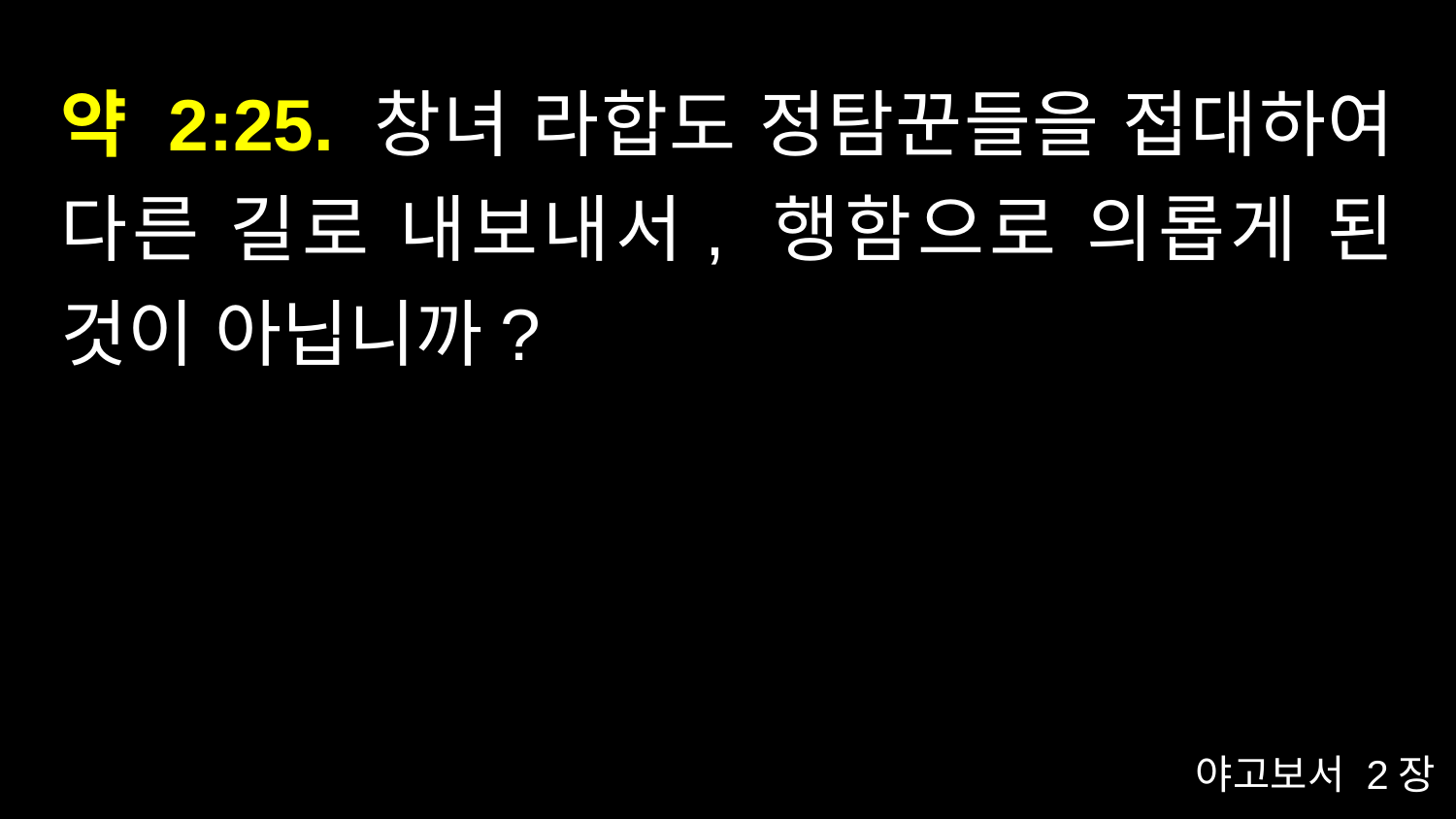

# 약 2:25. 창녀 라합도 정탐꾼들을 접대하여 다른 길로 내보내서, 행함으로 의롭게 된 것이 아닙니까?
야고보서 2장